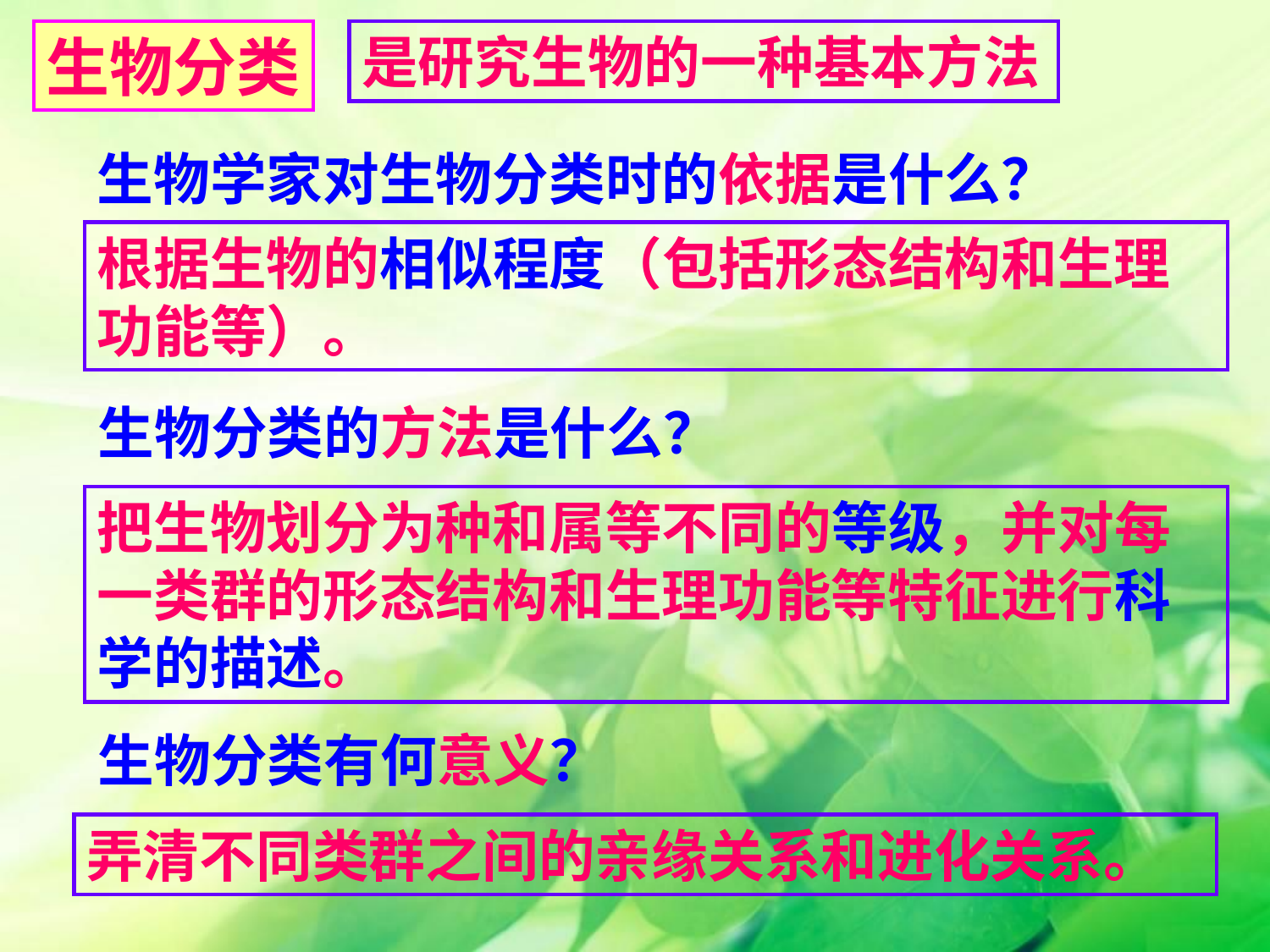

生物分类
是研究生物的一种基本方法
生物学家对生物分类时的依据是什么？
根据生物的相似程度（包括形态结构和生理功能等）。
生物分类的方法是什么？
把生物划分为种和属等不同的等级，并对每一类群的形态结构和生理功能等特征进行科学的描述。
生物分类有何意义？
弄清不同类群之间的亲缘关系和进化关系。